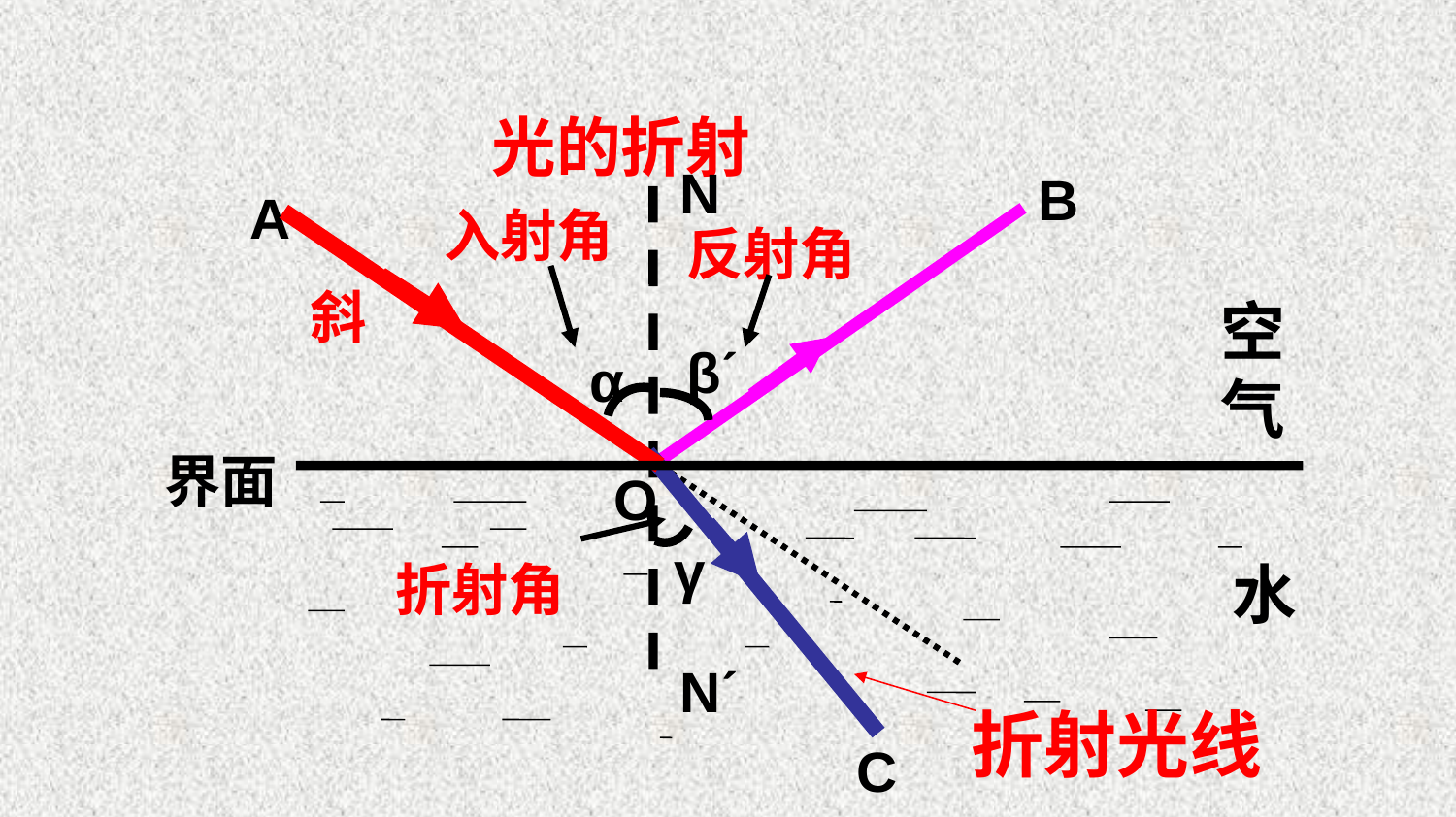

光的折射
N

Nˊ
B

A
O
入射角

斜
反射角

空气
水
βˊ
α

界面

C

γ

折射角

折射光线